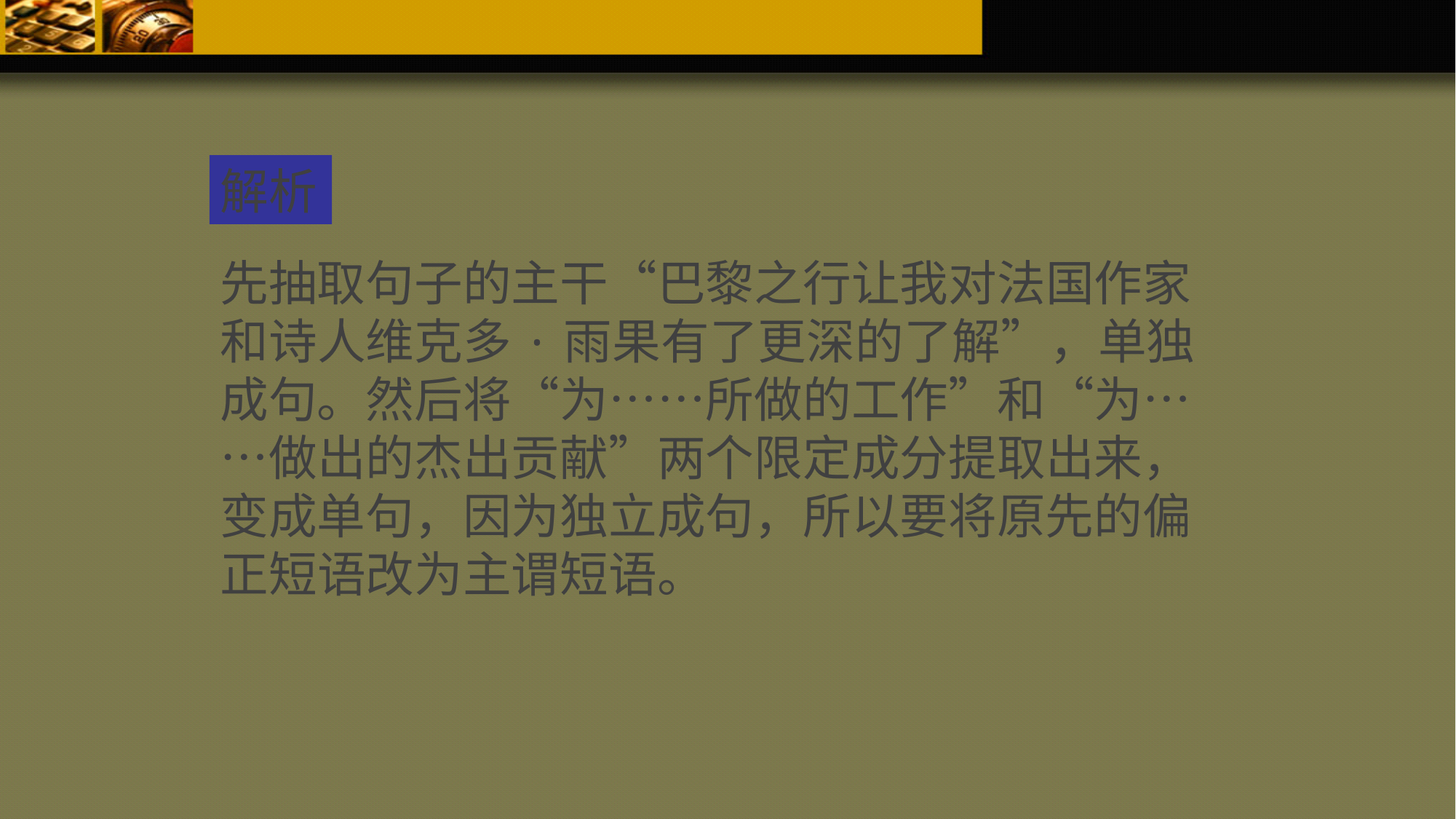

解析
先抽取句子的主干“巴黎之行让我对法国作家和诗人维克多·雨果有了更深的了解”，单独成句。然后将“为……所做的工作”和“为……做出的杰出贡献”两个限定成分提取出来，变成单句，因为独立成句，所以要将原先的偏正短语改为主谓短语。